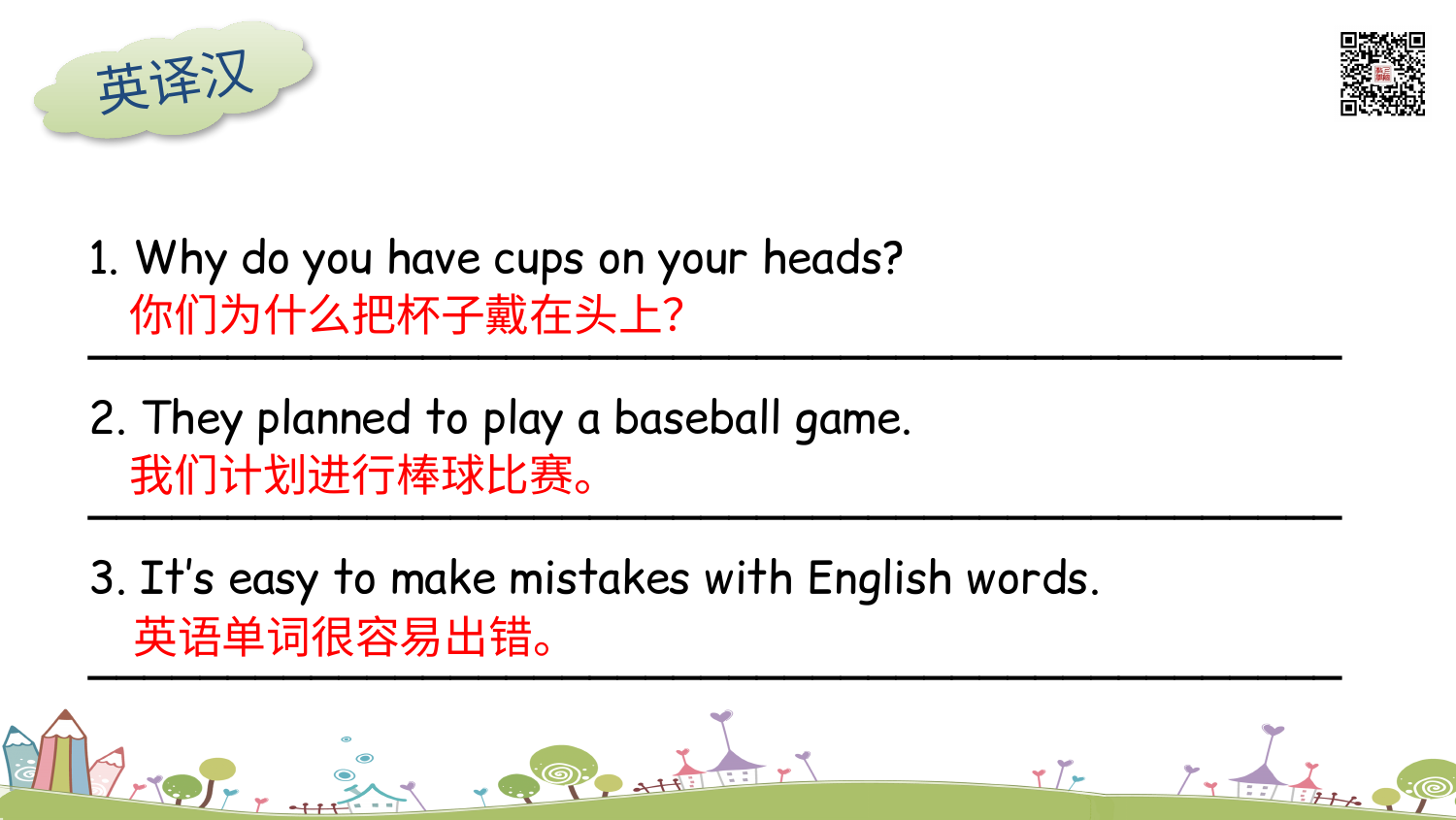

英译汉
1. Why do you have cups on your heads?
_____________________________________________
2. They planned to play a baseball game.
_____________________________________________
3. It’s easy to make mistakes with English words.
_____________________________________________

你们为什么把杯子戴在头上？
我们计划进行棒球比赛。
英语单词很容易出错。